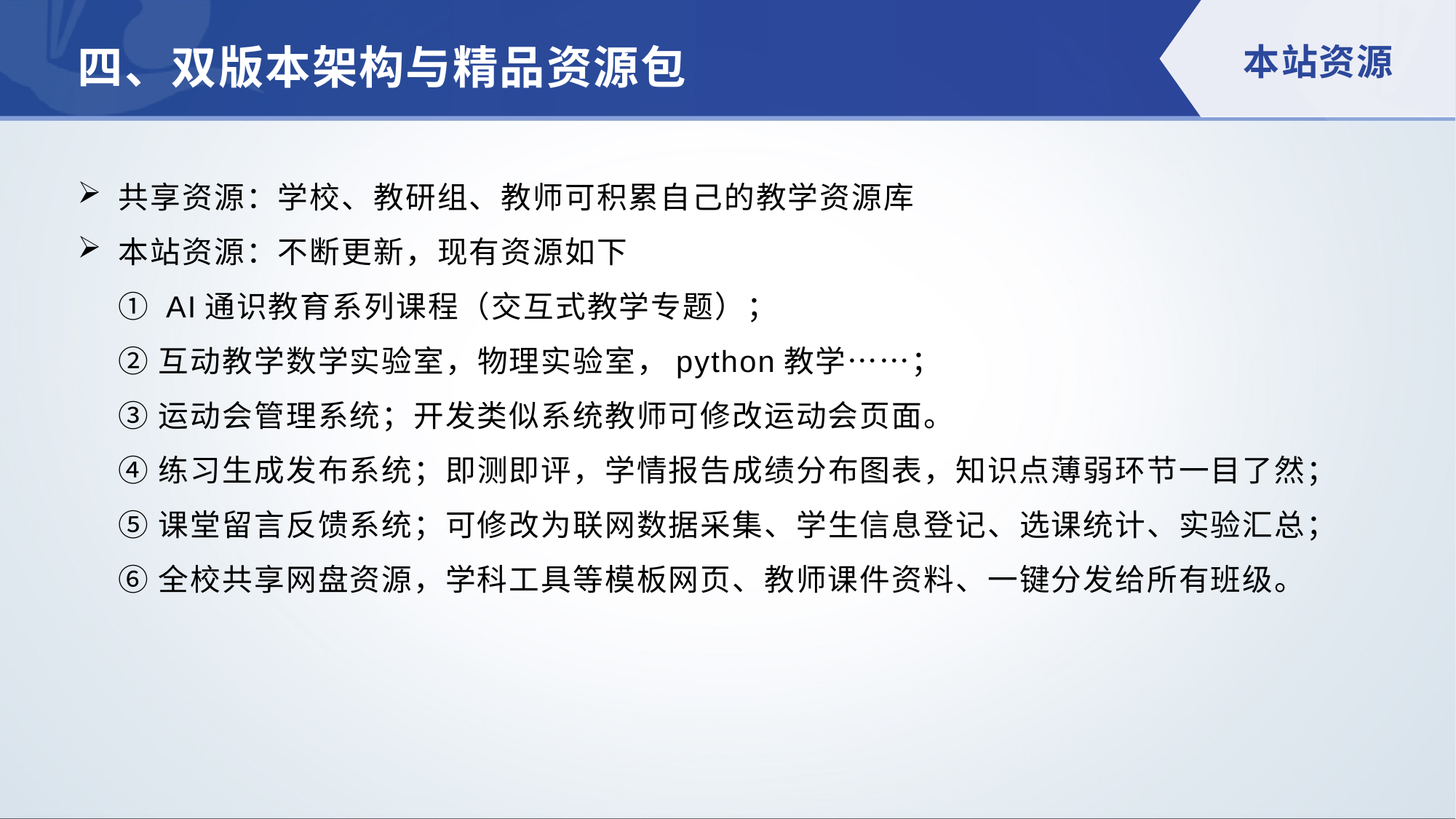

本站资源
四、双版本架构与精品资源包
共享资源：学校、教研组、教师可积累自己的教学资源库
本站资源：不断更新，现有资源如下
① AI通识教育系列课程（交互式教学专题）；
② 互动教学数学实验室，物理实验室，python教学……；
③ 运动会管理系统；开发类似系统教师可修改运动会页面。
④ 练习生成发布系统；即测即评，学情报告成绩分布图表，知识点薄弱环节一目了然；
⑤ 课堂留言反馈系统；可修改为联网数据采集、学生信息登记、选课统计、实验汇总；
⑥ 全校共享网盘资源，学科工具等模板网页、教师课件资料、一键分发给所有班级。